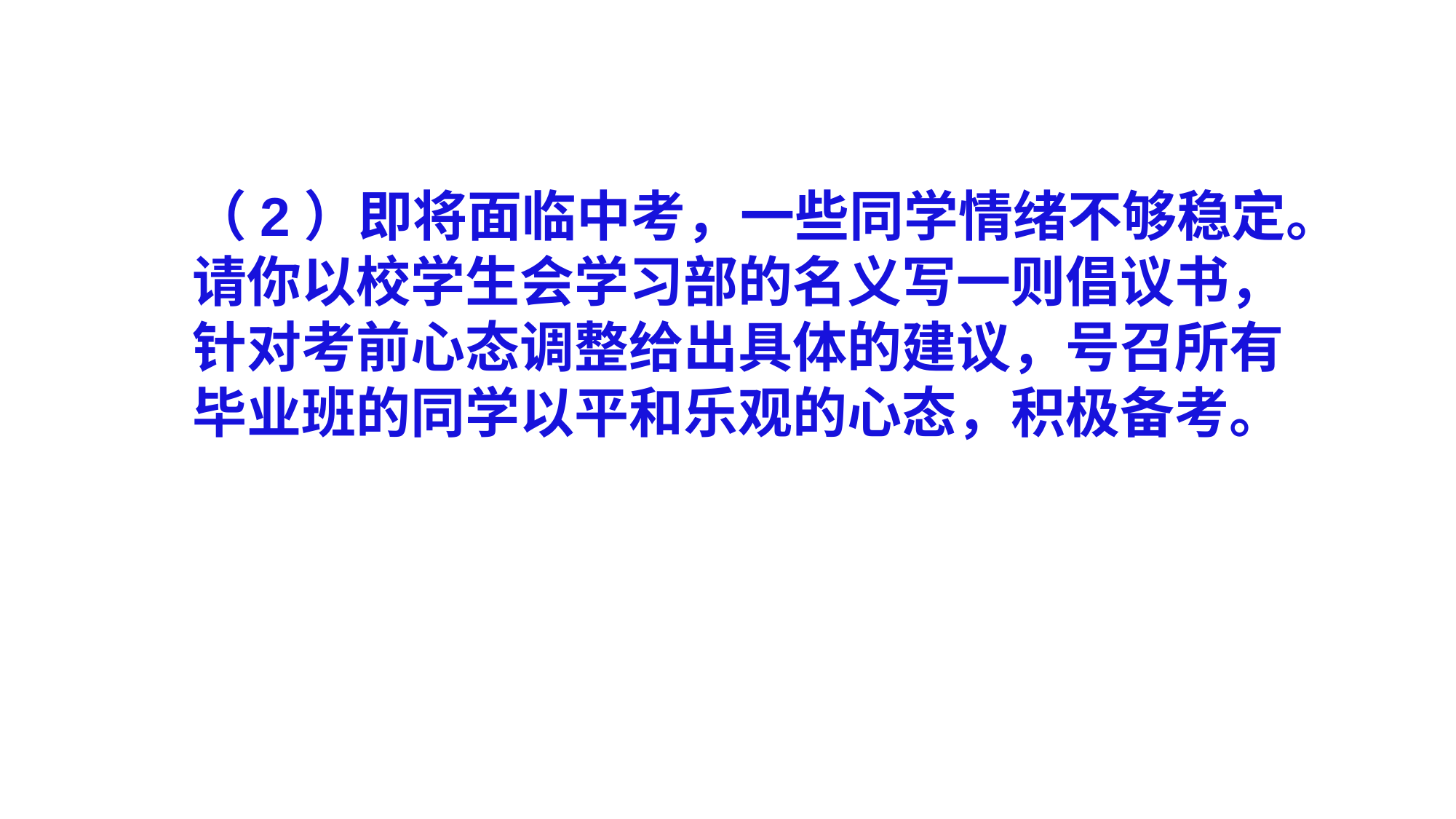

（2）即将面临中考，一些同学情绪不够稳定。请你以校学生会学习部的名义写一则倡议书，针对考前心态调整给出具体的建议，号召所有毕业班的同学以平和乐观的心态，积极备考。